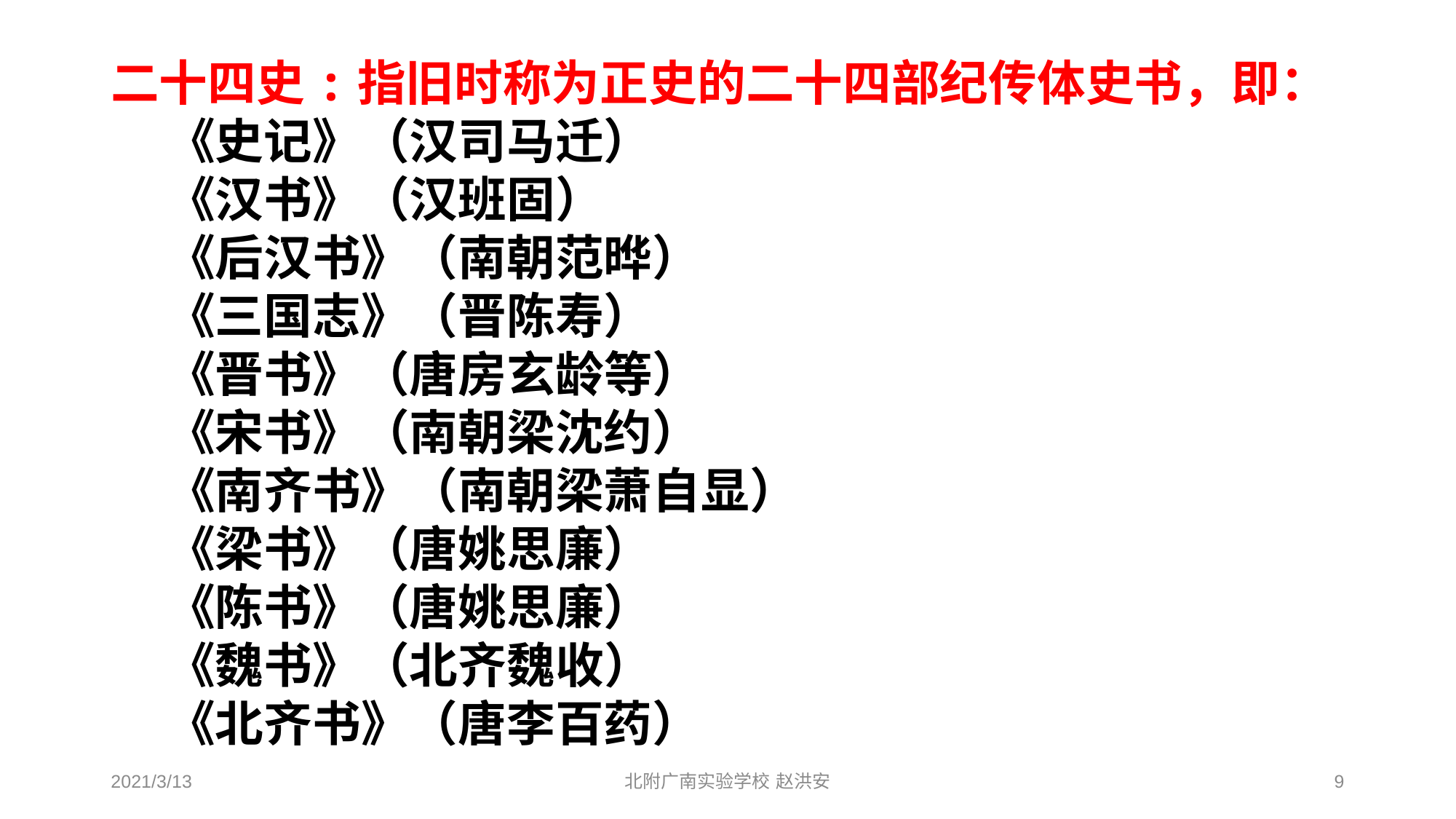

二十四史:指旧时称为正史的二十四部纪传体史书，即：
    《史记》（汉司马迁）
    《汉书》（汉班固）
    《后汉书》（南朝范晔）
    《三国志》（晋陈寿）
    《晋书》（唐房玄龄等）
    《宋书》（南朝梁沈约）
    《南齐书》（南朝梁萧自显）
    《梁书》（唐姚思廉）
    《陈书》（唐姚思廉）
    《魏书》（北齐魏收）
    《北齐书》（唐李百药）
2021/3/13
北附广南实验学校 赵洪安
9